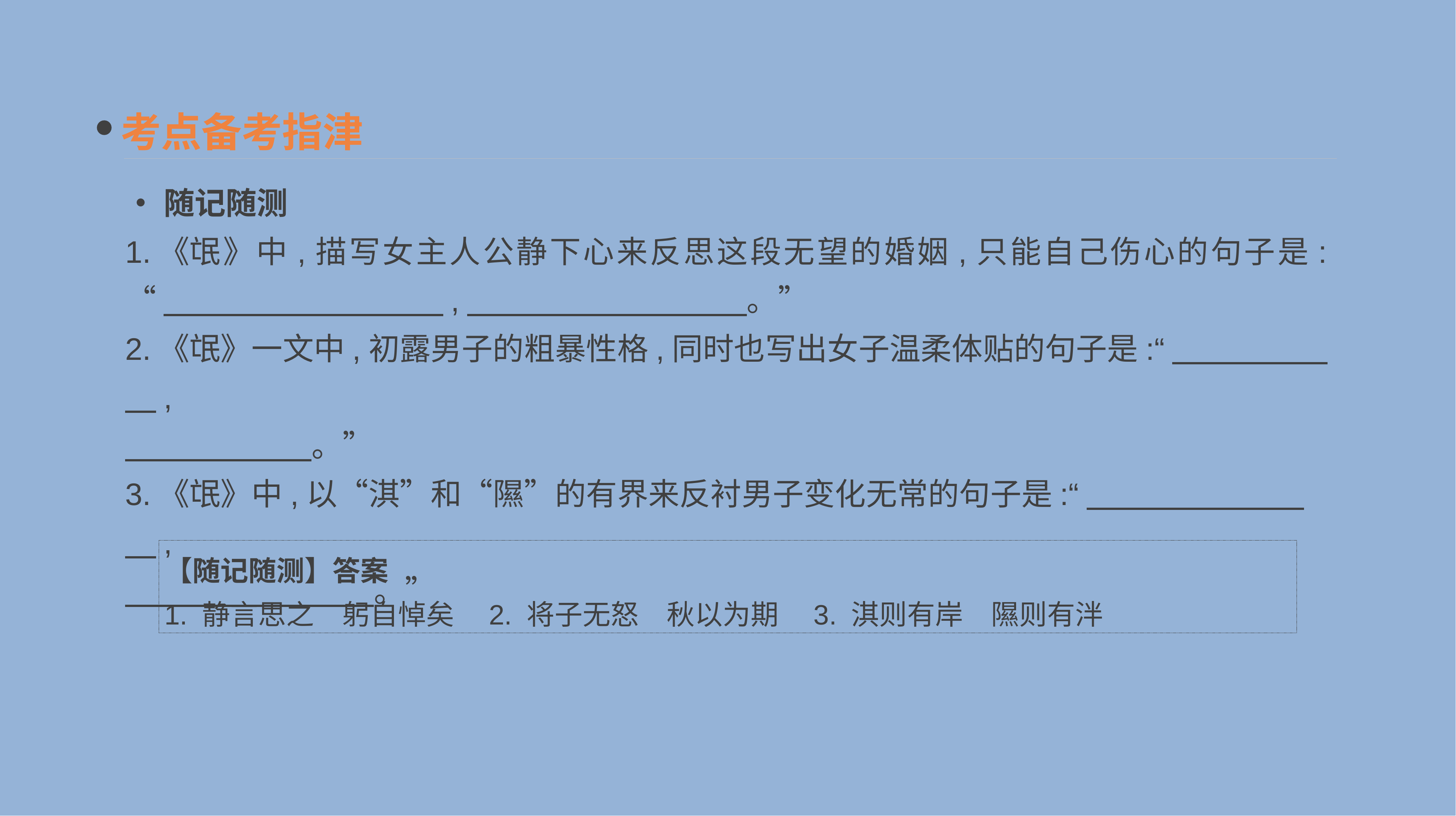

考点备考指津

•随记随测
1.《氓》中,描写女主人公静下心来反思这段无望的婚姻,只能自己伤心的句子是:
“　　　　　　　　　,　　　　　　　　　。”
2.《氓》一文中,初露男子的粗暴性格,同时也写出女子温柔体贴的句子是:“　　　　　　,
　　　　　　。”
3.《氓》中,以“淇”和“隰”的有界来反衬男子变化无常的句子是:“　　　　　　　　,
　　　　　　　　。”
【随记随测】答案
1. 静言思之　躬自悼矣　2. 将子无怒　秋以为期　3. 淇则有岸　隰则有泮